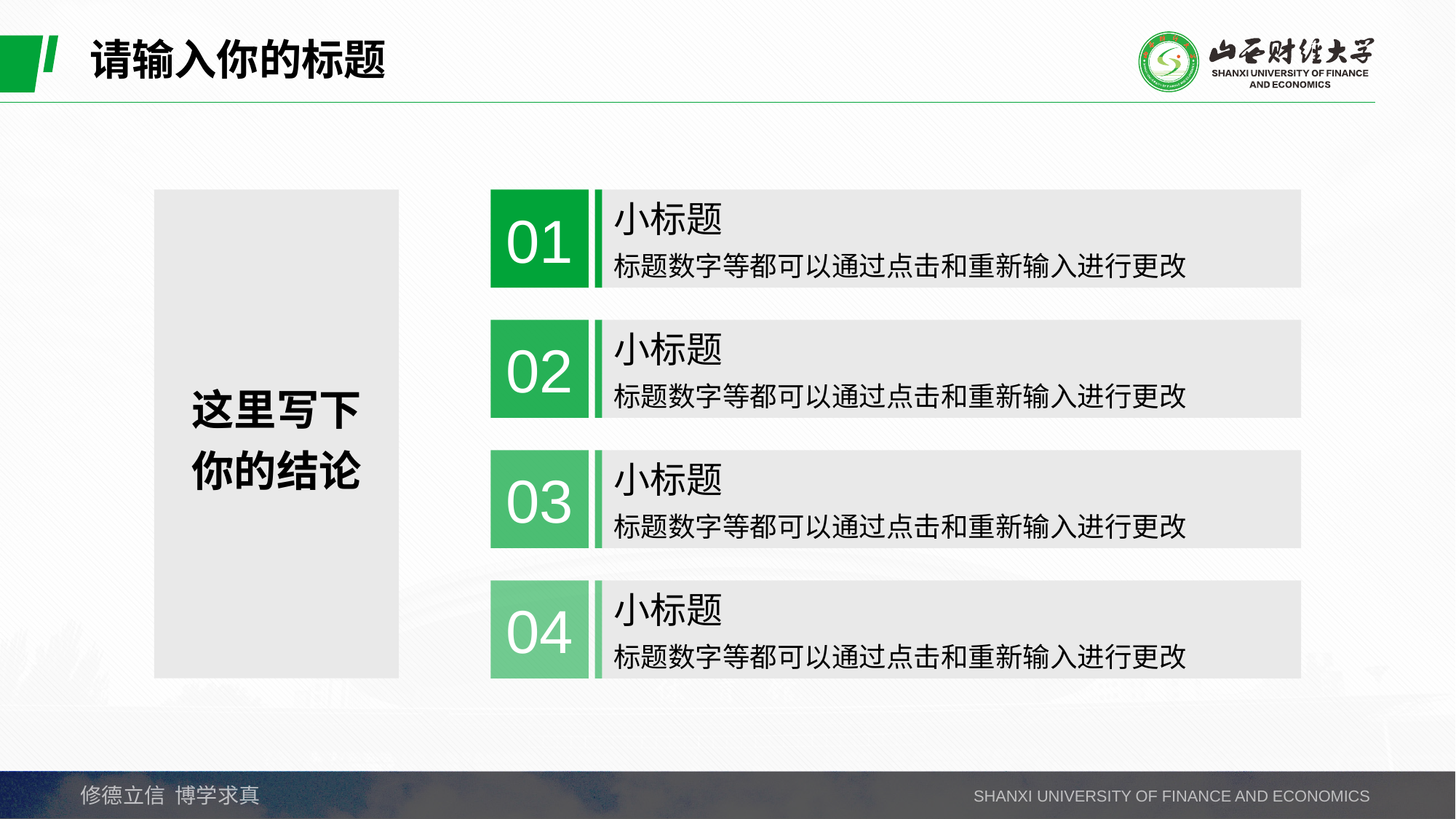

请输入你的标题
这里写下
你的结论
01

小标题
标题数字等都可以通过点击和重新输入进行更改
02

小标题
标题数字等都可以通过点击和重新输入进行更改
03

小标题
标题数字等都可以通过点击和重新输入进行更改
04

小标题
标题数字等都可以通过点击和重新输入进行更改